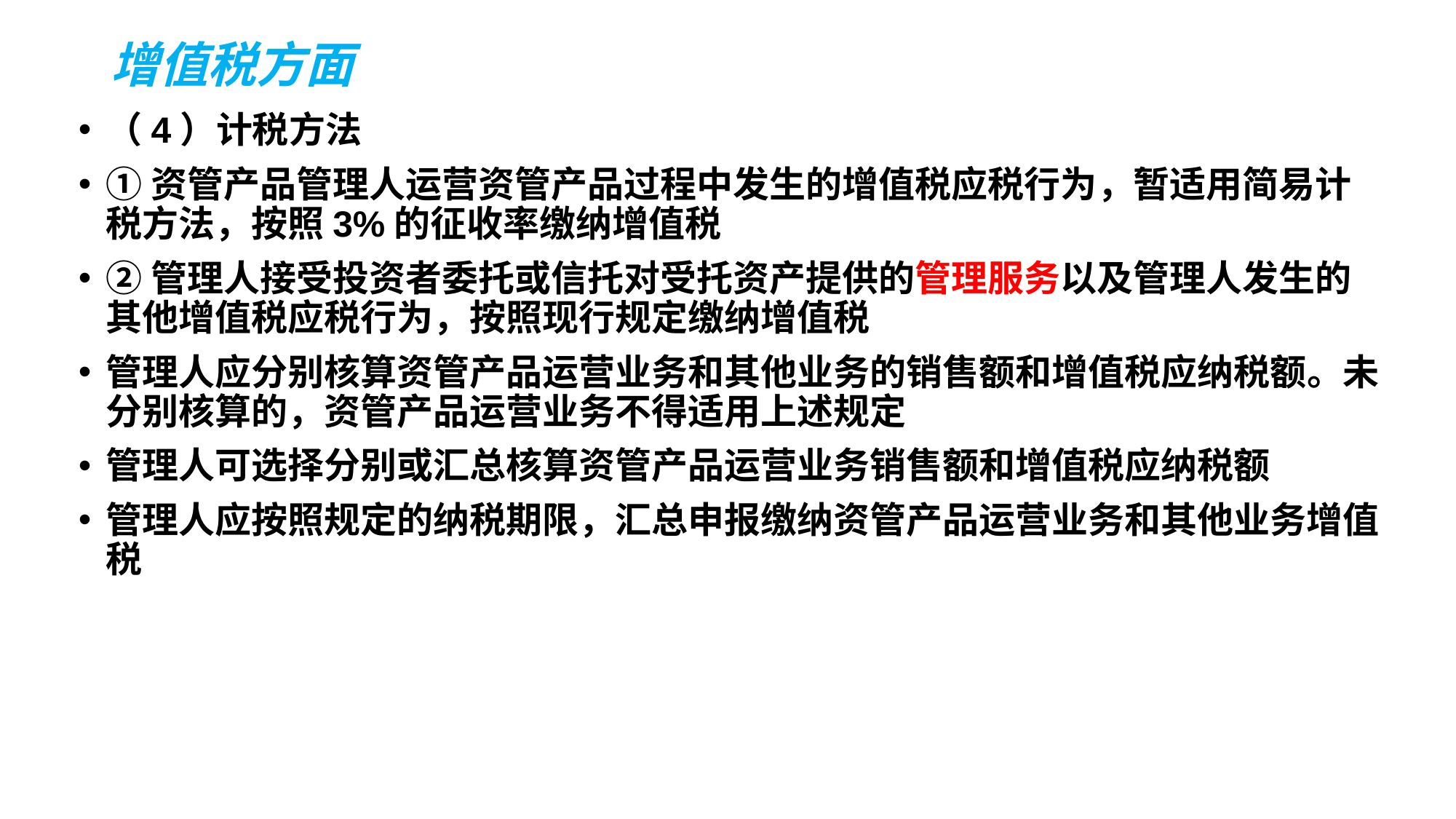

# 增值税方面
（4）计税方法
①资管产品管理人运营资管产品过程中发生的增值税应税行为，暂适用简易计税方法，按照3%的征收率缴纳增值税
②管理人接受投资者委托或信托对受托资产提供的管理服务以及管理人发生的其他增值税应税行为，按照现行规定缴纳增值税
管理人应分别核算资管产品运营业务和其他业务的销售额和增值税应纳税额。未分别核算的，资管产品运营业务不得适用上述规定
管理人可选择分别或汇总核算资管产品运营业务销售额和增值税应纳税额
管理人应按照规定的纳税期限，汇总申报缴纳资管产品运营业务和其他业务增值税